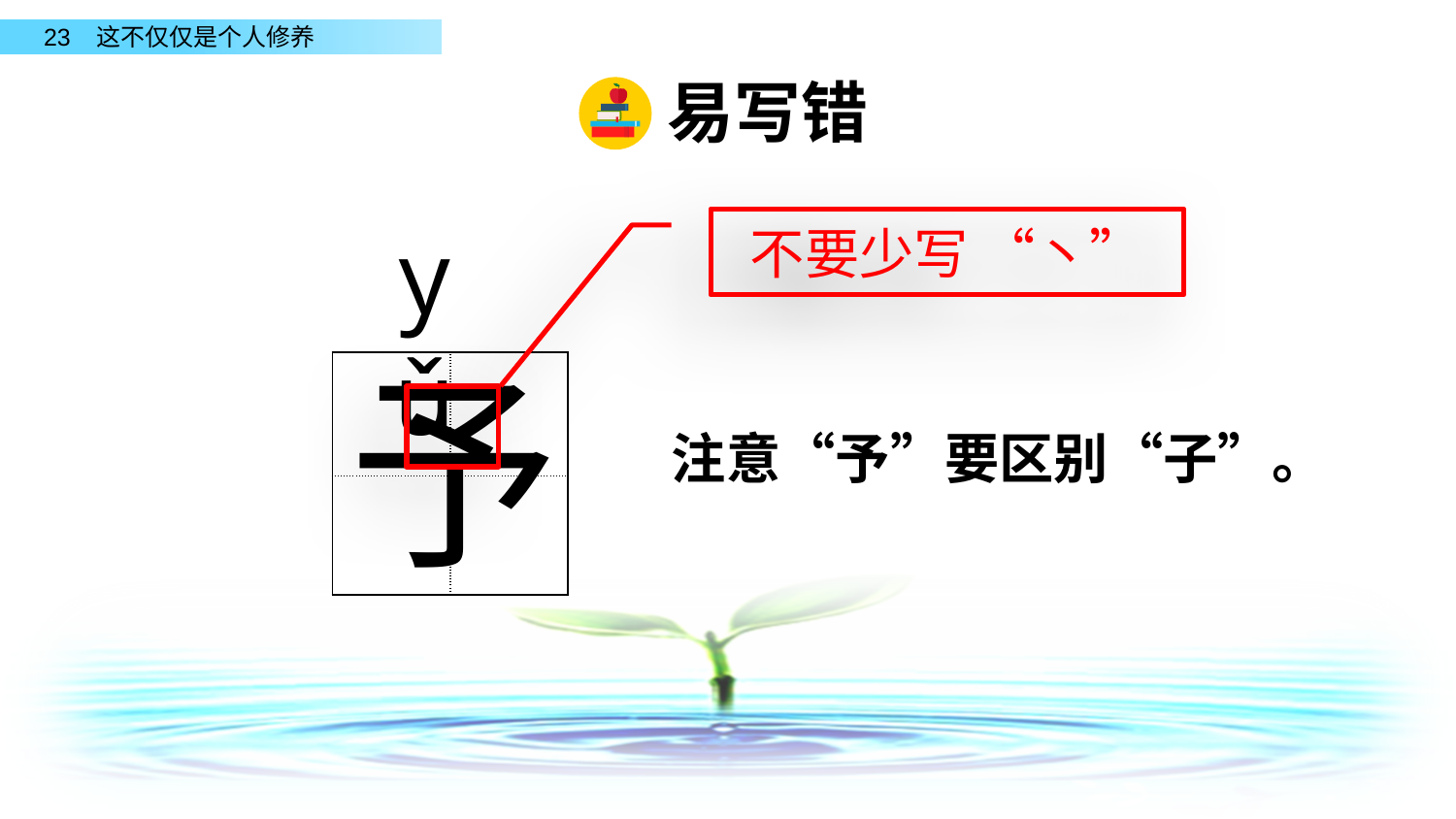

易写错

yǔ
不要少写 “丶”
予
|  |  |
| --- | --- |
|  |  |
 注意“予”要区别“子”。